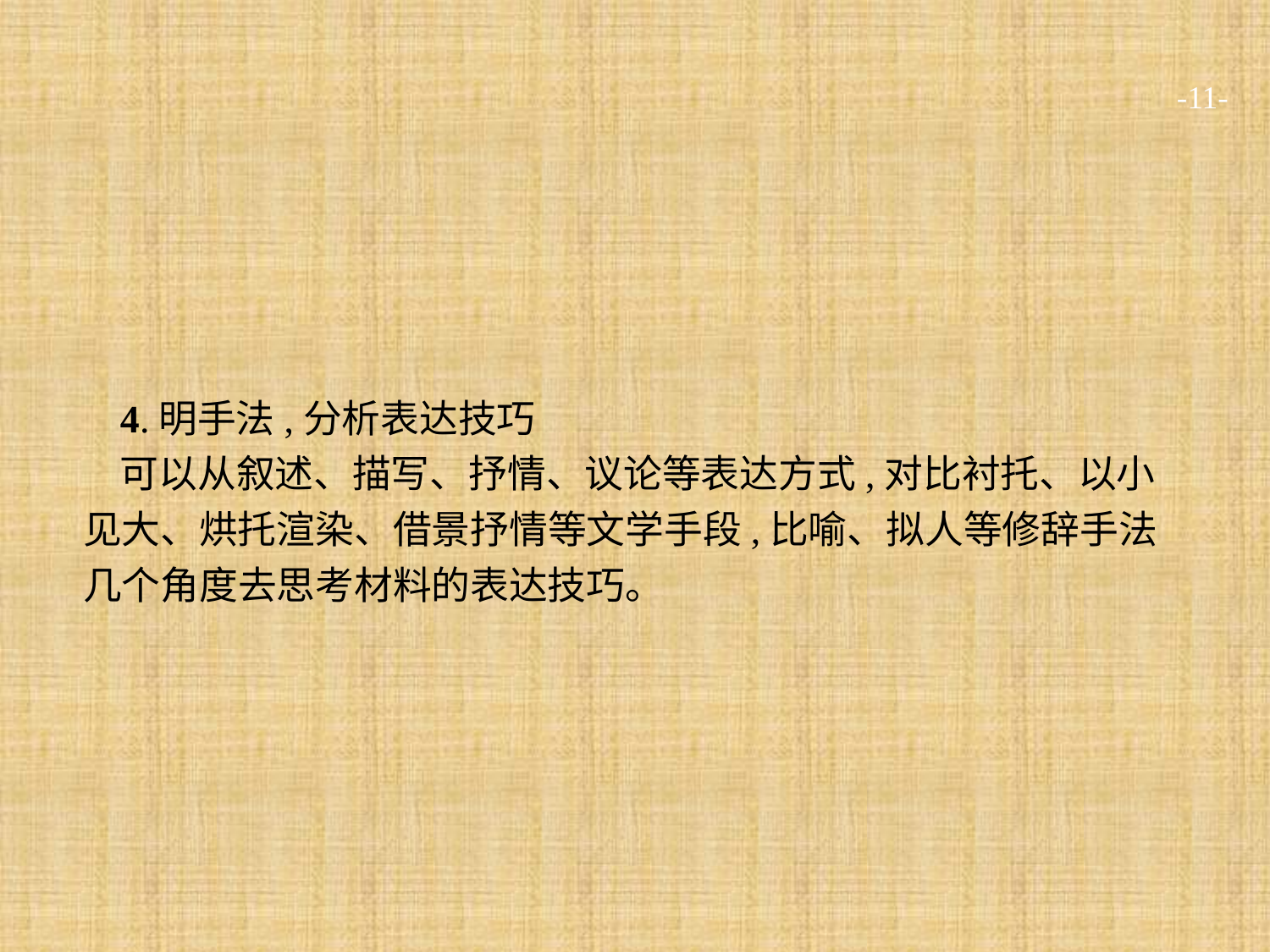

-11-
4.明手法,分析表达技巧
可以从叙述、描写、抒情、议论等表达方式,对比衬托、以小见大、烘托渲染、借景抒情等文学手段,比喻、拟人等修辞手法几个角度去思考材料的表达技巧。